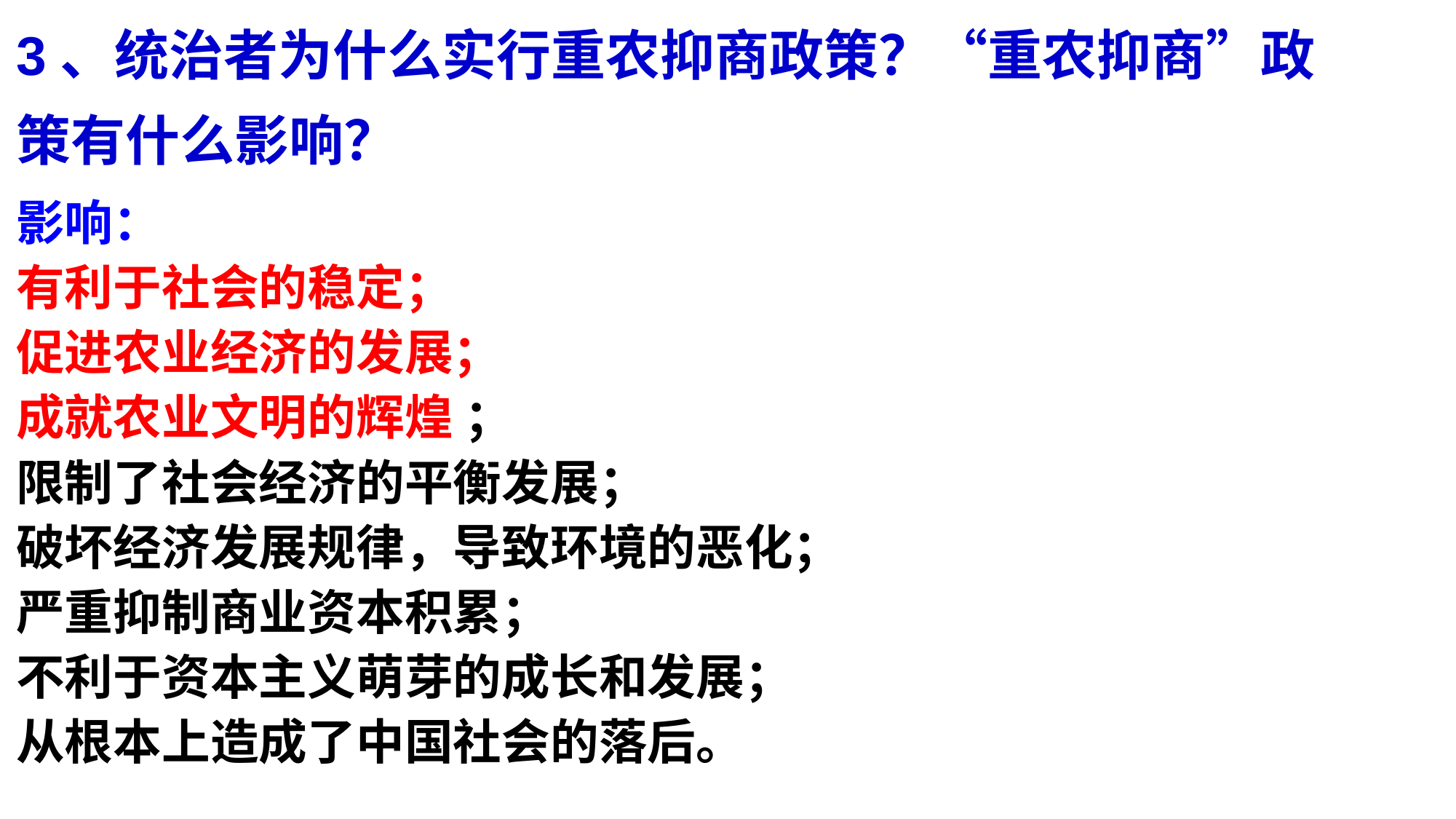

3、统治者为什么实行重农抑商政策？“重农抑商”政策有什么影响？
影响：
有利于社会的稳定；
促进农业经济的发展；
成就农业文明的辉煌 ；
限制了社会经济的平衡发展；
破坏经济发展规律，导致环境的恶化；
严重抑制商业资本积累；
不利于资本主义萌芽的成长和发展；
从根本上造成了中国社会的落后。